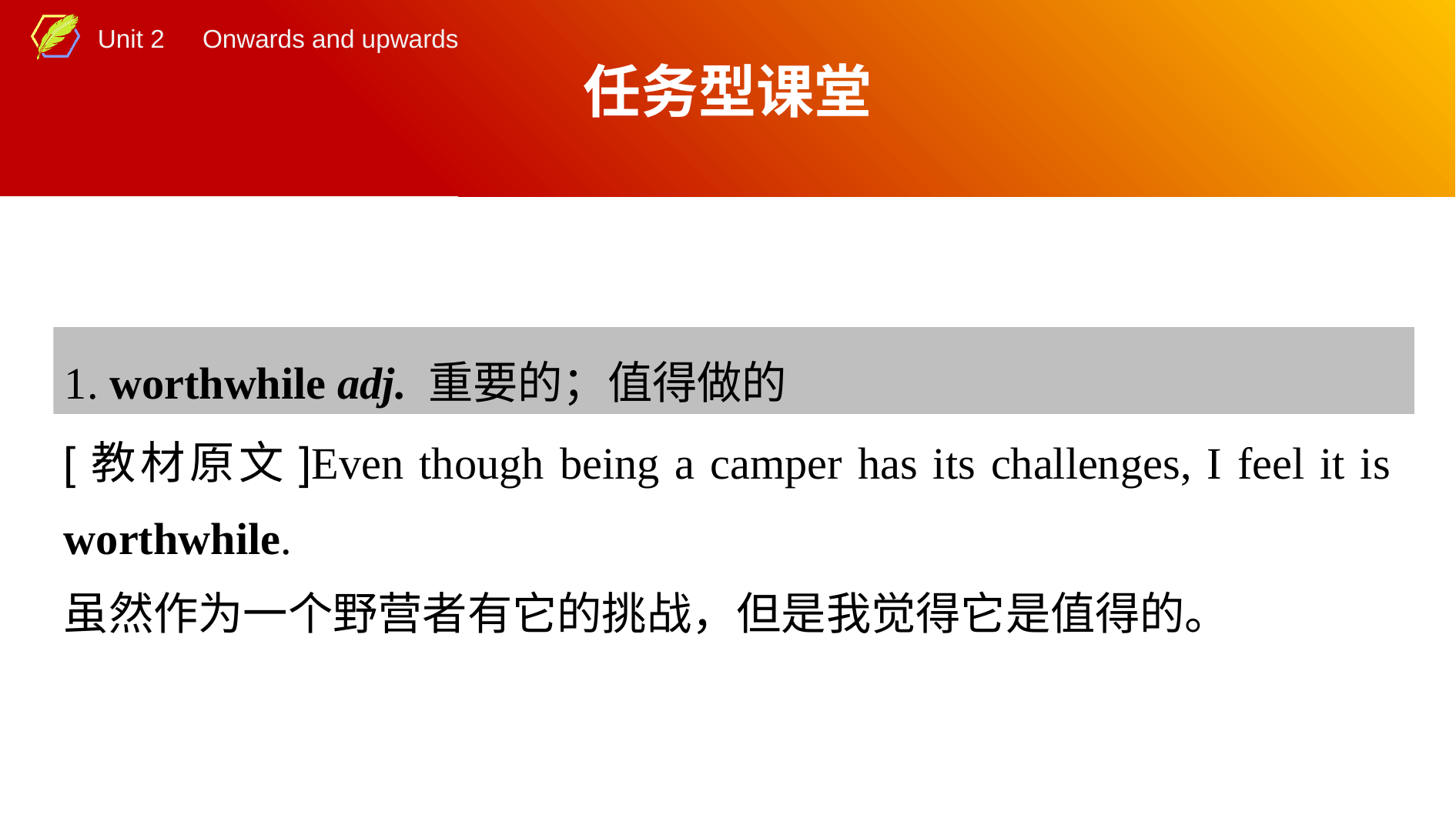

任务型课堂
1. worthwhile adj. 重要的；值得做的
[教材原文]Even though being a camper has its challenges, I feel it is worthwhile.
虽然作为一个野营者有它的挑战，但是我觉得它是值得的。